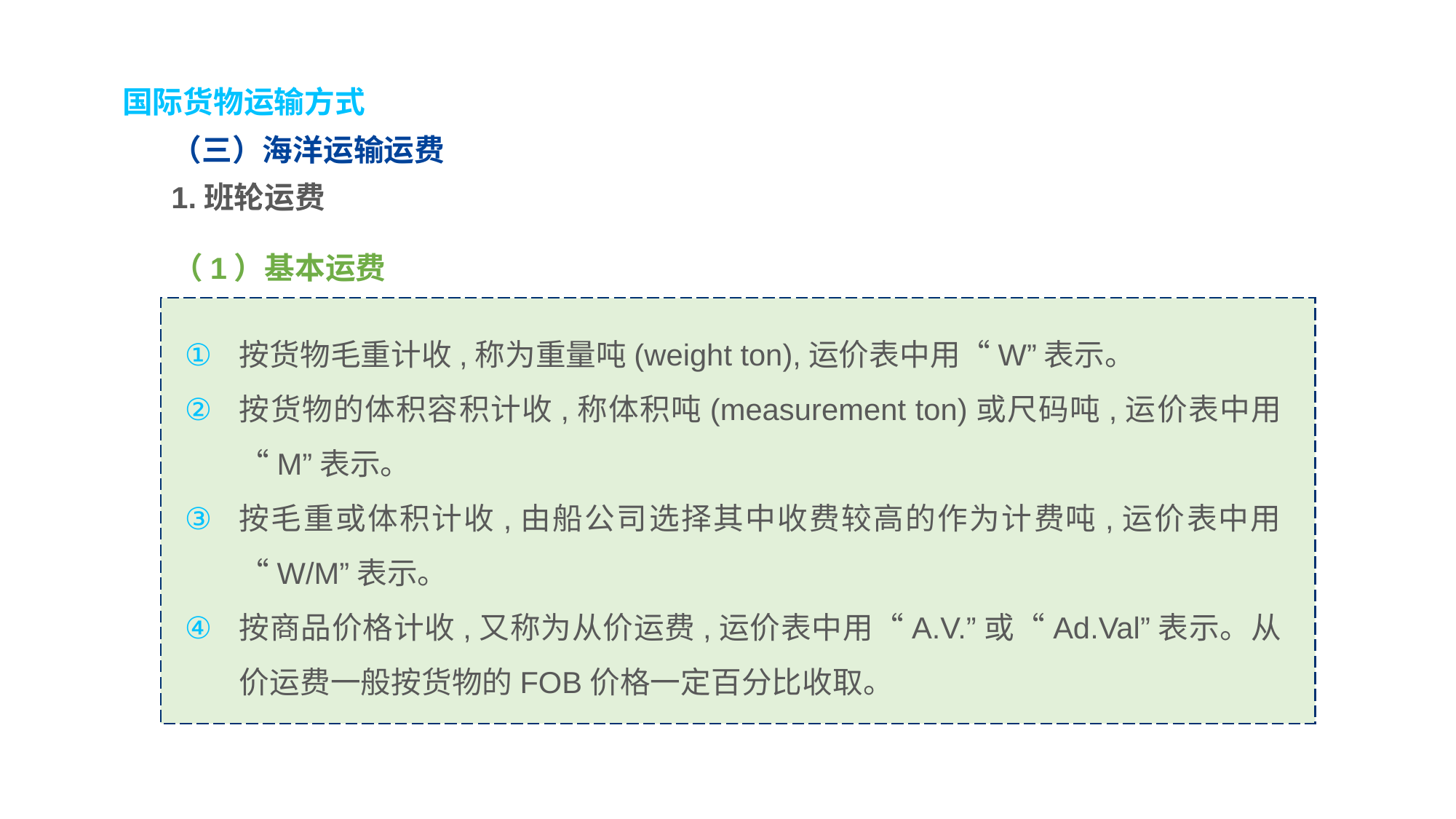

国际货物运输方式
（三）海洋运输运费
1.班轮运费
（1）基本运费

按货物毛重计收,称为重量吨(weight ton),运价表中用“W”表示。
按货物的体积容积计收,称体积吨(measurement ton)或尺码吨,运价表中用“M”表示。
按毛重或体积计收,由船公司选择其中收费较高的作为计费吨,运价表中用“W/M”表示。
按商品价格计收,又称为从价运费,运价表中用“A.V.”或“Ad.Val”表示。从价运费一般按货物的FOB价格一定百分比收取。